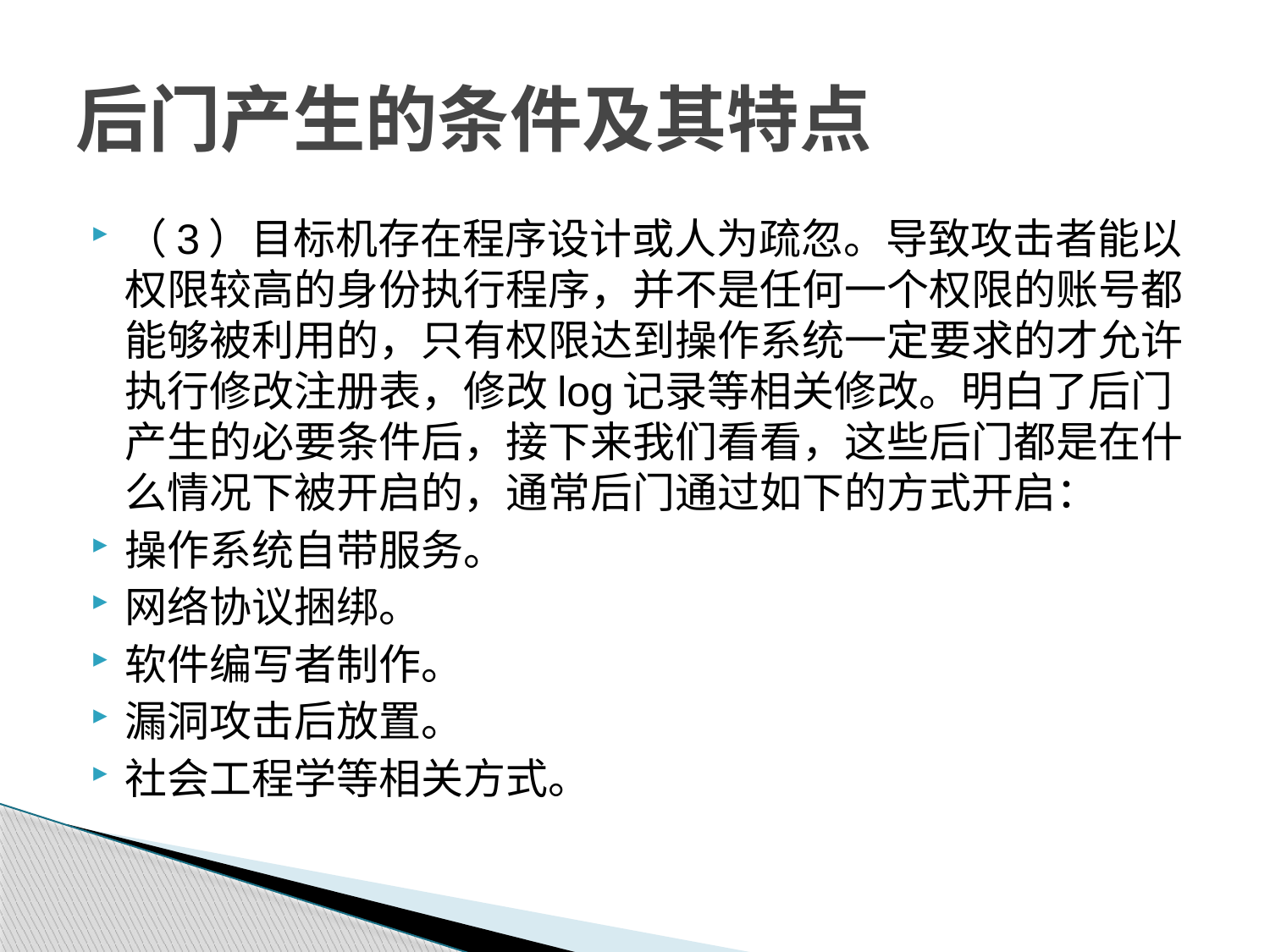

# 后门产生的条件及其特点
（3）目标机存在程序设计或人为疏忽。导致攻击者能以权限较高的身份执行程序，并不是任何一个权限的账号都能够被利用的，只有权限达到操作系统一定要求的才允许执行修改注册表，修改log记录等相关修改。明白了后门产生的必要条件后，接下来我们看看，这些后门都是在什么情况下被开启的，通常后门通过如下的方式开启：
操作系统自带服务。
网络协议捆绑。
软件编写者制作。
漏洞攻击后放置。
社会工程学等相关方式。